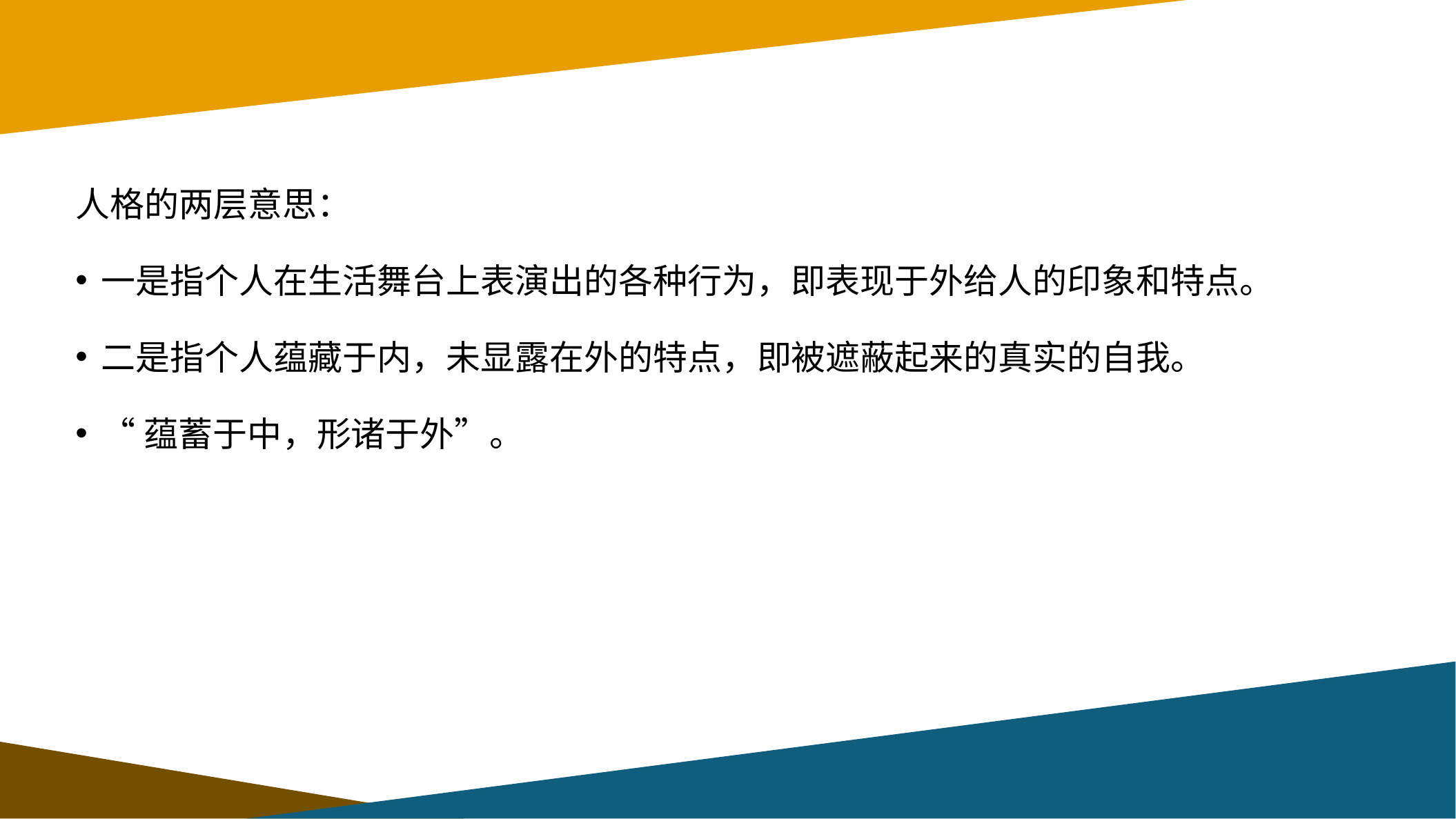

人格的两层意思：
一是指个人在生活舞台上表演出的各种行为，即表现于外给人的印象和特点。
二是指个人蕴藏于内，未显露在外的特点，即被遮蔽起来的真实的自我。
“蕴蓄于中，形诸于外”。